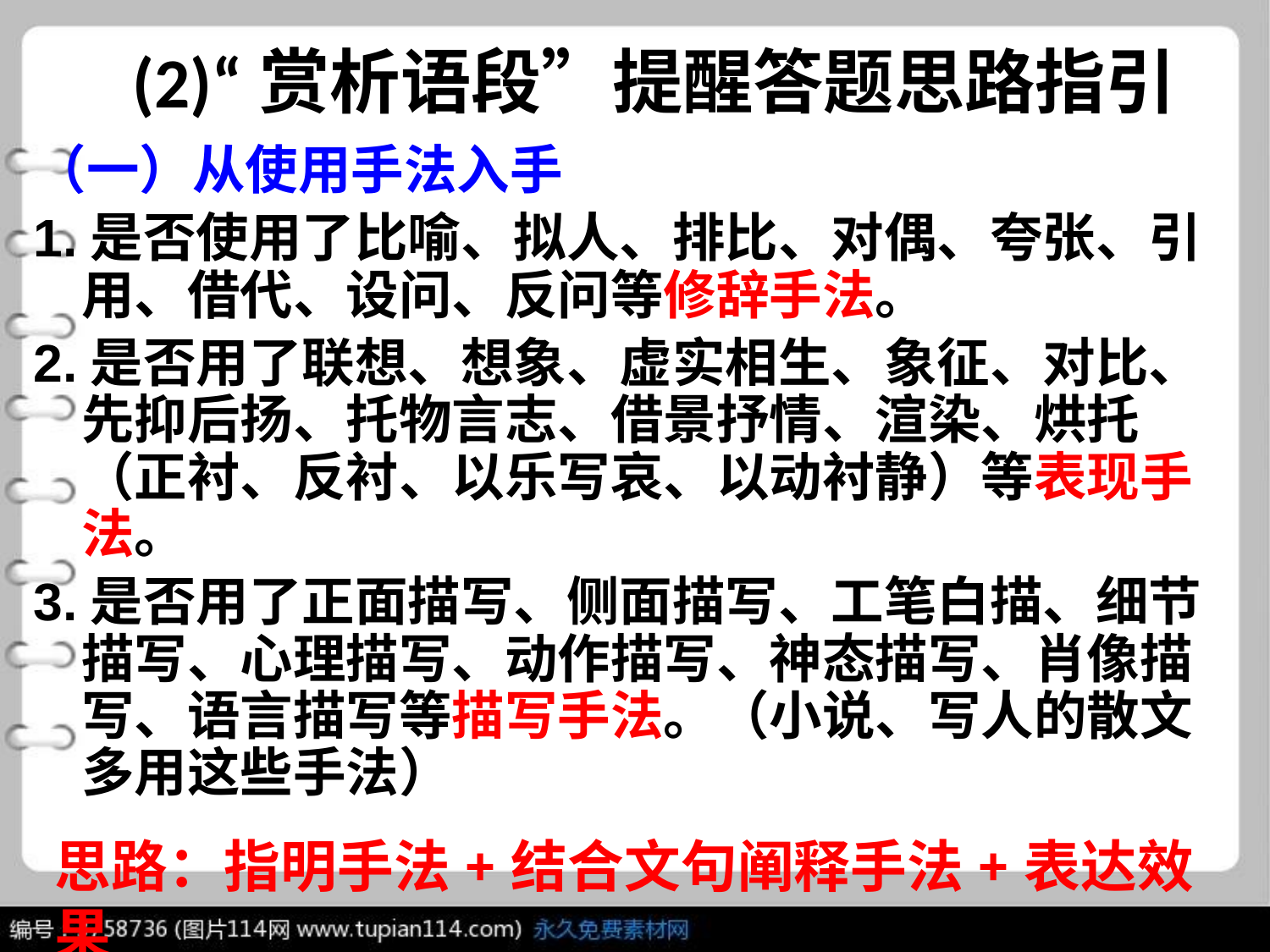

# (2)“赏析语段”提醒答题思路指引
（一）从使用手法入手
1.是否使用了比喻、拟人、排比、对偶、夸张、引用、借代、设问、反问等修辞手法。
2.是否用了联想、想象、虚实相生、象征、对比、先抑后扬、托物言志、借景抒情、渲染、烘托（正衬、反衬、以乐写哀、以动衬静）等表现手法。
3.是否用了正面描写、侧面描写、工笔白描、细节描写、心理描写、动作描写、神态描写、肖像描写、语言描写等描写手法。（小说、写人的散文多用这些手法）
思路：指明手法+结合文句阐释手法+表达效果